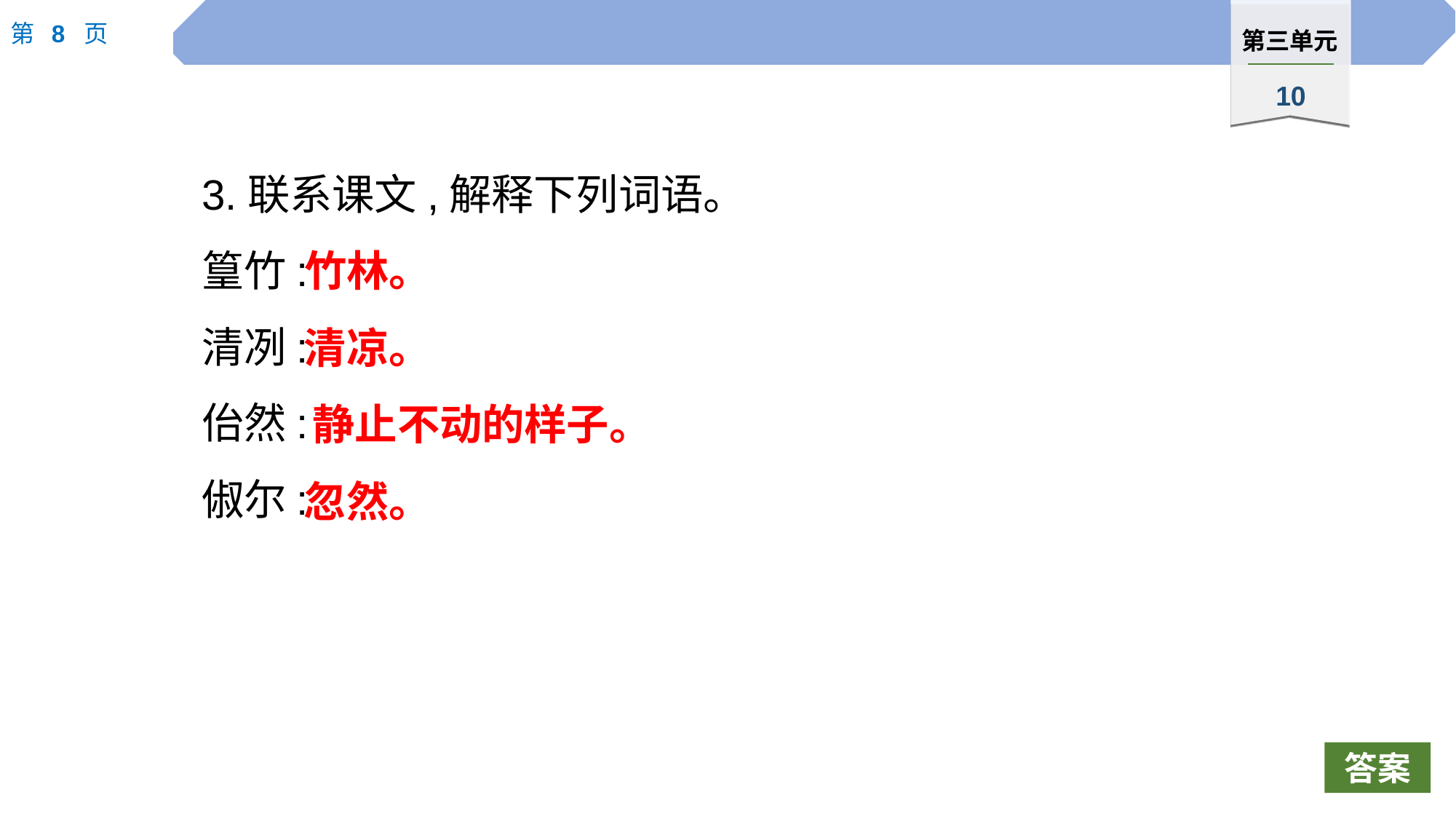

3.联系课文,解释下列词语。
篁竹:
清冽:
佁然:
俶尔:
竹林。
清凉。
静止不动的样子。
忽然。
答案